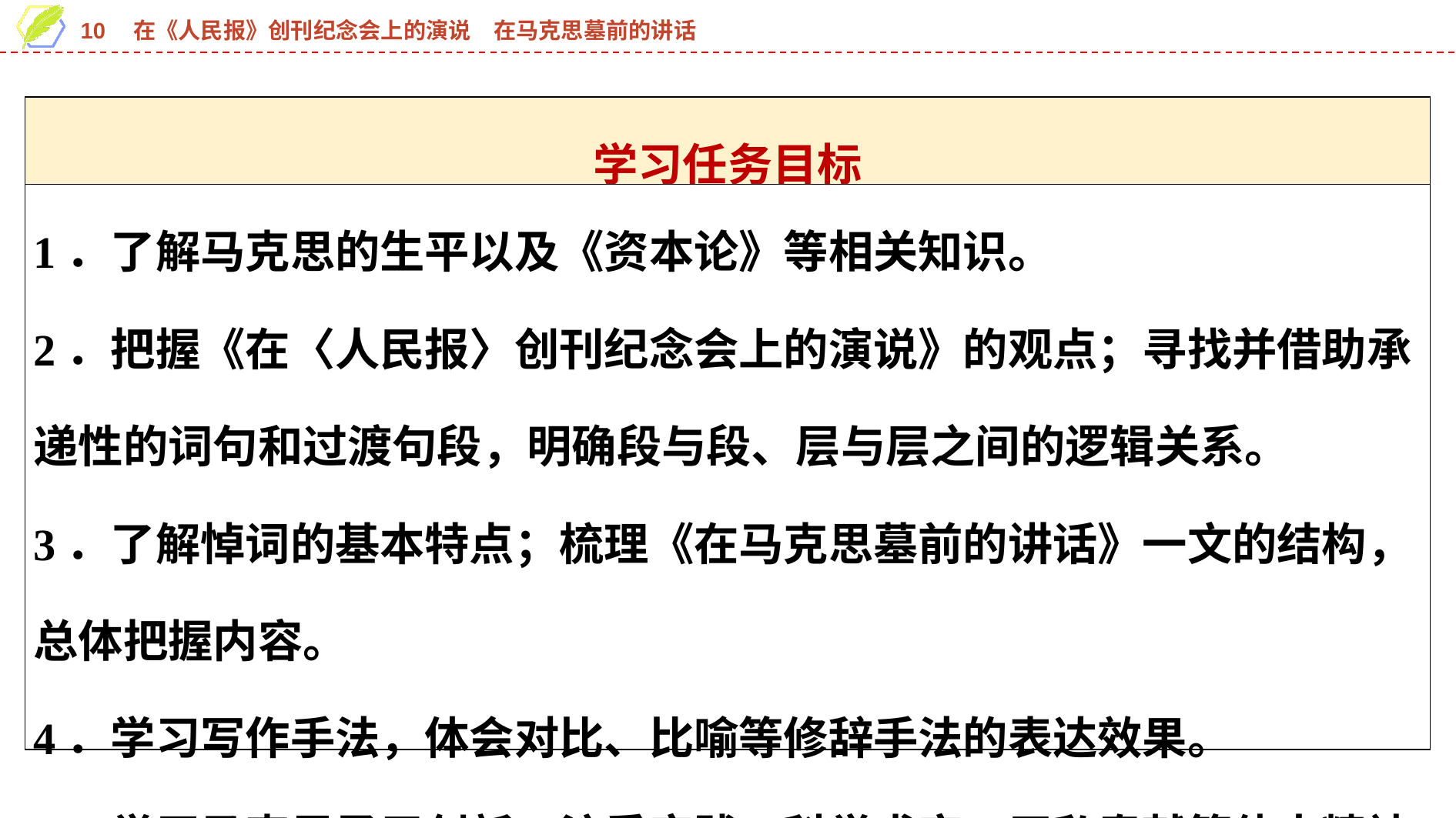

| 学习任务目标 |
| --- |
| 1．了解马克思的生平以及《资本论》等相关知识。 2．把握《在〈人民报〉创刊纪念会上的演说》的观点；寻找并借助承递性的词句和过渡句段，明确段与段、层与层之间的逻辑关系。 3．了解悼词的基本特点；梳理《在马克思墓前的讲话》一文的结构，总体把握内容。 4．学习写作手法，体会对比、比喻等修辞手法的表达效果。 5．学习马克思勇于创新、注重实践、科学求实、无私奉献等伟大精神。 |